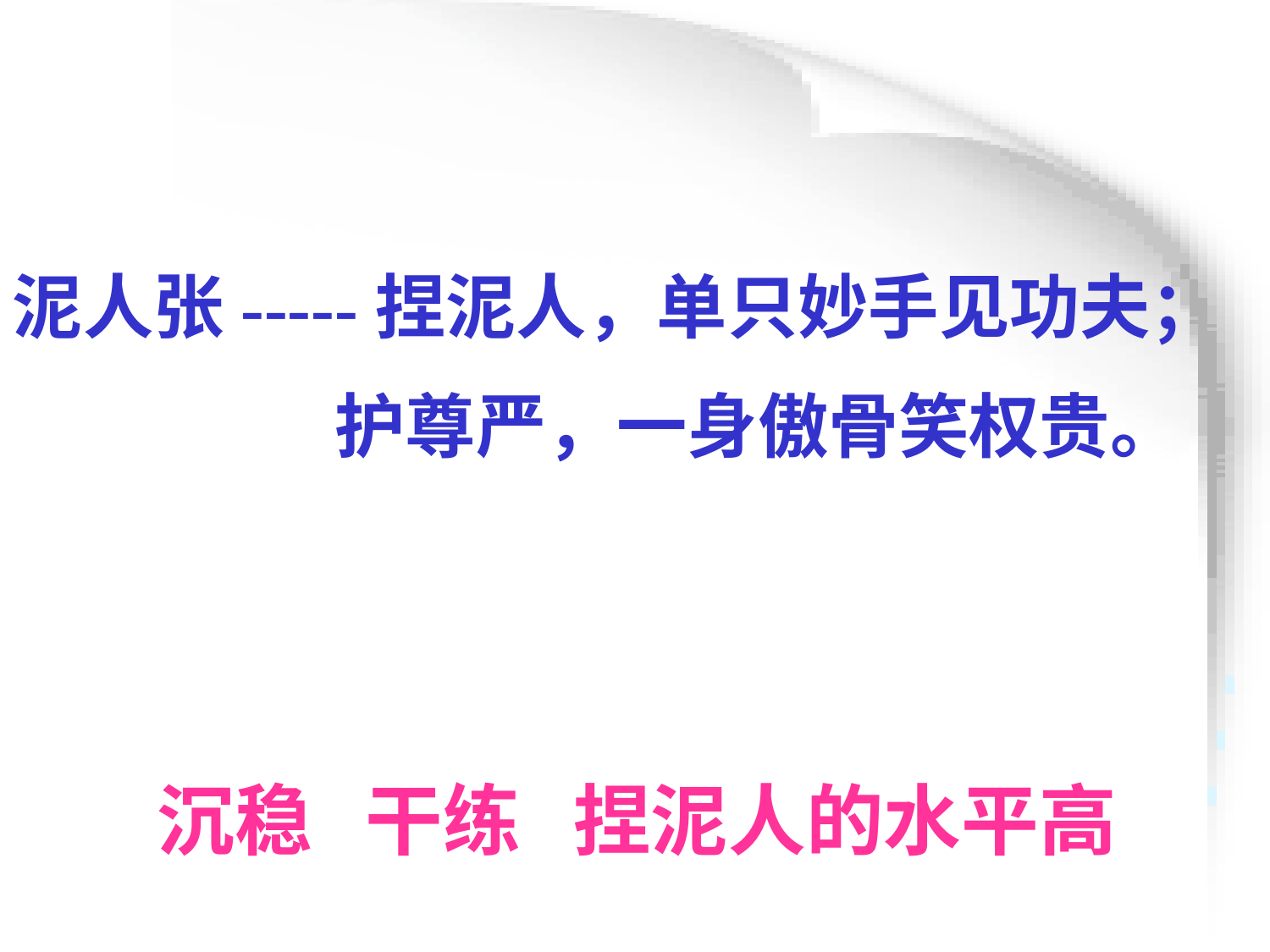

泥人张-----捏泥人，单只妙手见功夫；
                   护尊严，一身傲骨笑权贵。
沉稳   干练   捏泥人的水平高